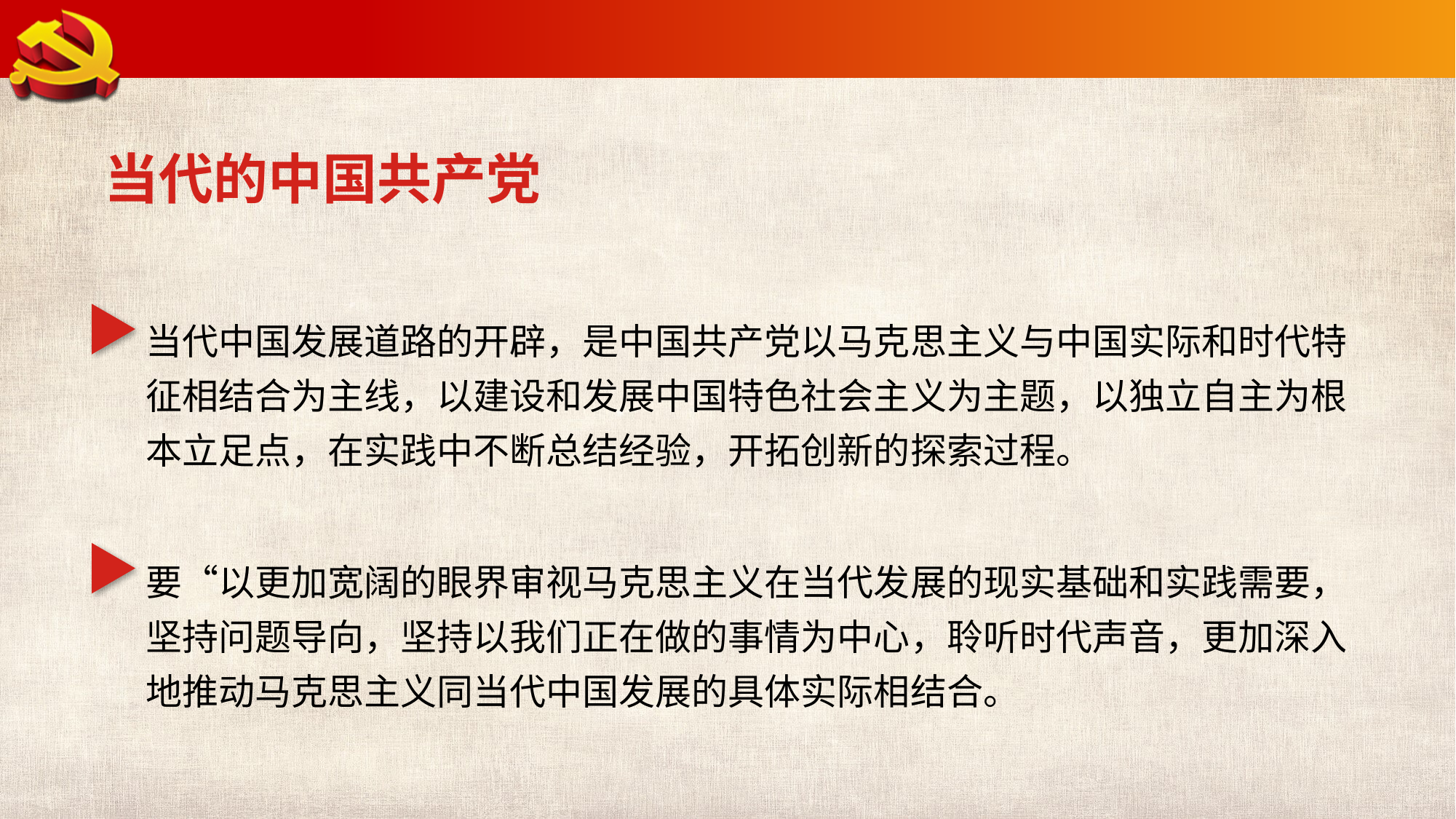

当代的中国共产党
当代中国发展道路的开辟，是中国共产党以马克思主义与中国实际和时代特征相结合为主线，以建设和发展中国特色社会主义为主题，以独立自主为根本立足点，在实践中不断总结经验，开拓创新的探索过程。

要“以更加宽阔的眼界审视马克思主义在当代发展的现实基础和实践需要，坚持问题导向，坚持以我们正在做的事情为中心，聆听时代声音，更加深入地推动马克思主义同当代中国发展的具体实际相结合。